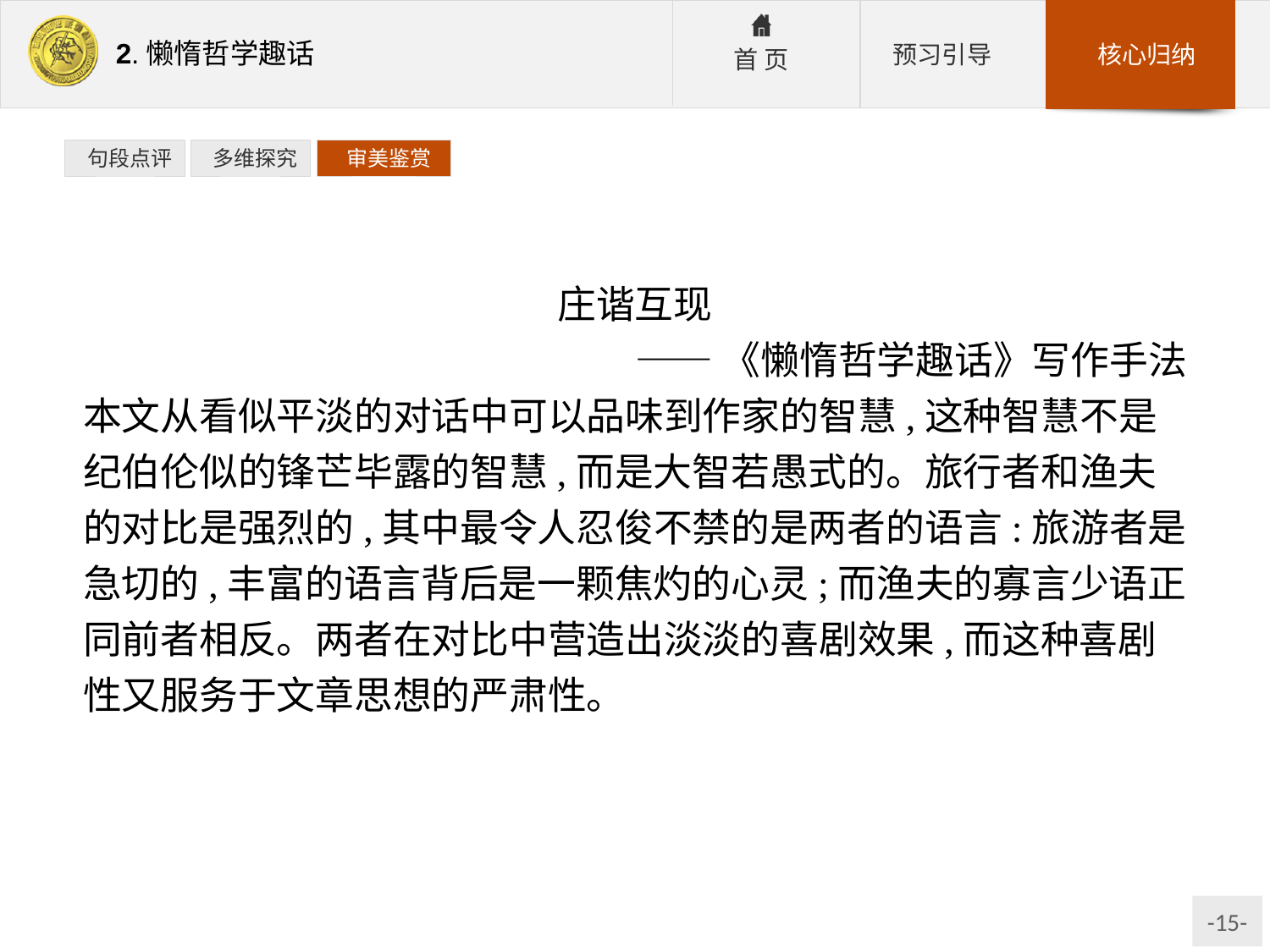

句段点评
 多维探究
 审美鉴赏
庄谐互现
——《懒惰哲学趣话》写作手法
本文从看似平淡的对话中可以品味到作家的智慧,这种智慧不是纪伯伦似的锋芒毕露的智慧,而是大智若愚式的。旅行者和渔夫的对比是强烈的,其中最令人忍俊不禁的是两者的语言:旅游者是急切的,丰富的语言背后是一颗焦灼的心灵;而渔夫的寡言少语正同前者相反。两者在对比中营造出淡淡的喜剧效果,而这种喜剧性又服务于文章思想的严肃性。